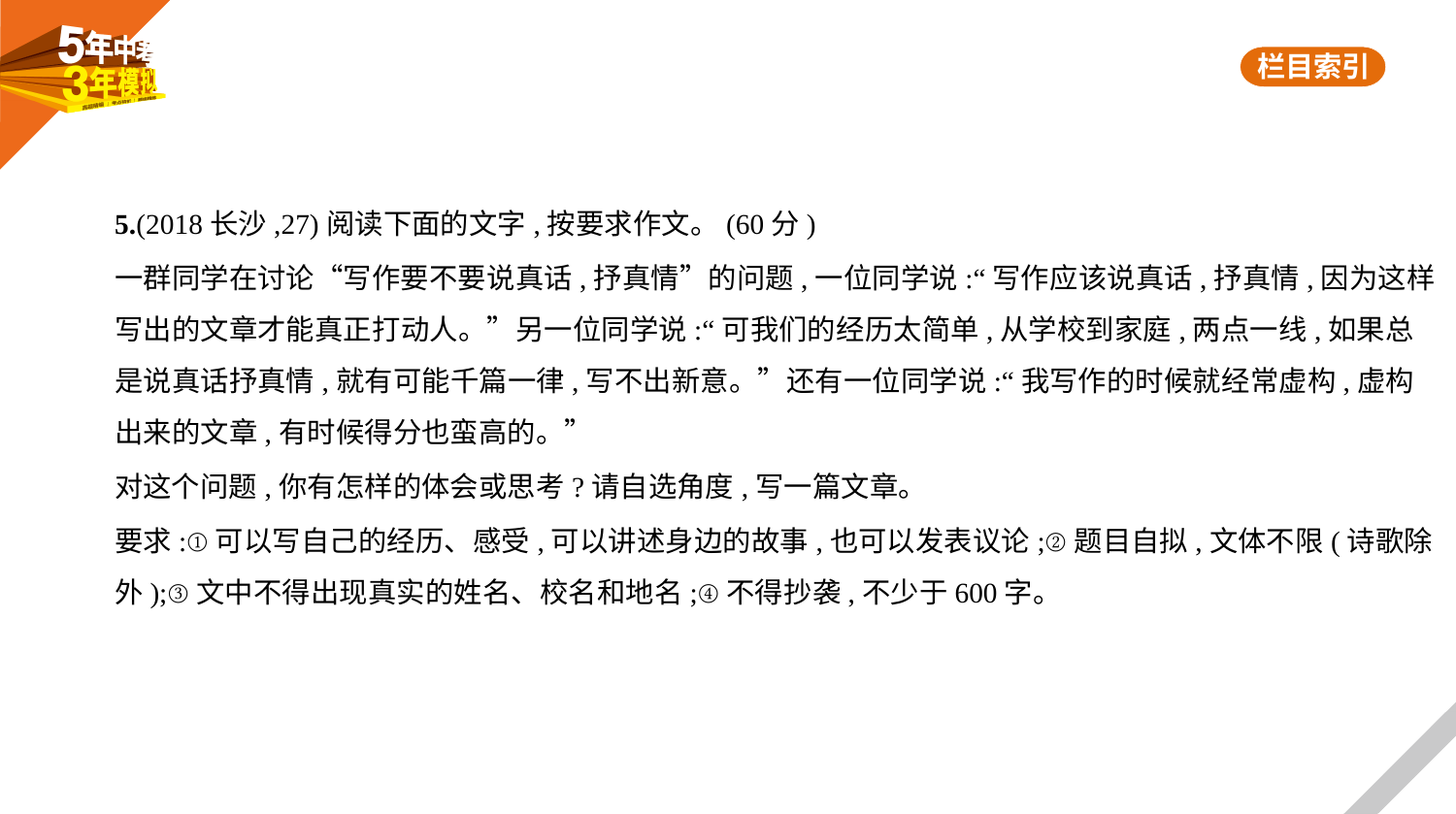

5.(2018长沙,27)阅读下面的文字,按要求作文。(60分)
一群同学在讨论“写作要不要说真话,抒真情”的问题,一位同学说:“写作应该说真话,抒真情,因为这样
写出的文章才能真正打动人。”另一位同学说:“可我们的经历太简单,从学校到家庭,两点一线,如果总
是说真话抒真情,就有可能千篇一律,写不出新意。”还有一位同学说:“我写作的时候就经常虚构,虚构
出来的文章,有时候得分也蛮高的。”
对这个问题,你有怎样的体会或思考?请自选角度,写一篇文章。
要求:①可以写自己的经历、感受,可以讲述身边的故事,也可以发表议论;②题目自拟,文体不限(诗歌除
外);③文中不得出现真实的姓名、校名和地名;④不得抄袭,不少于600字。